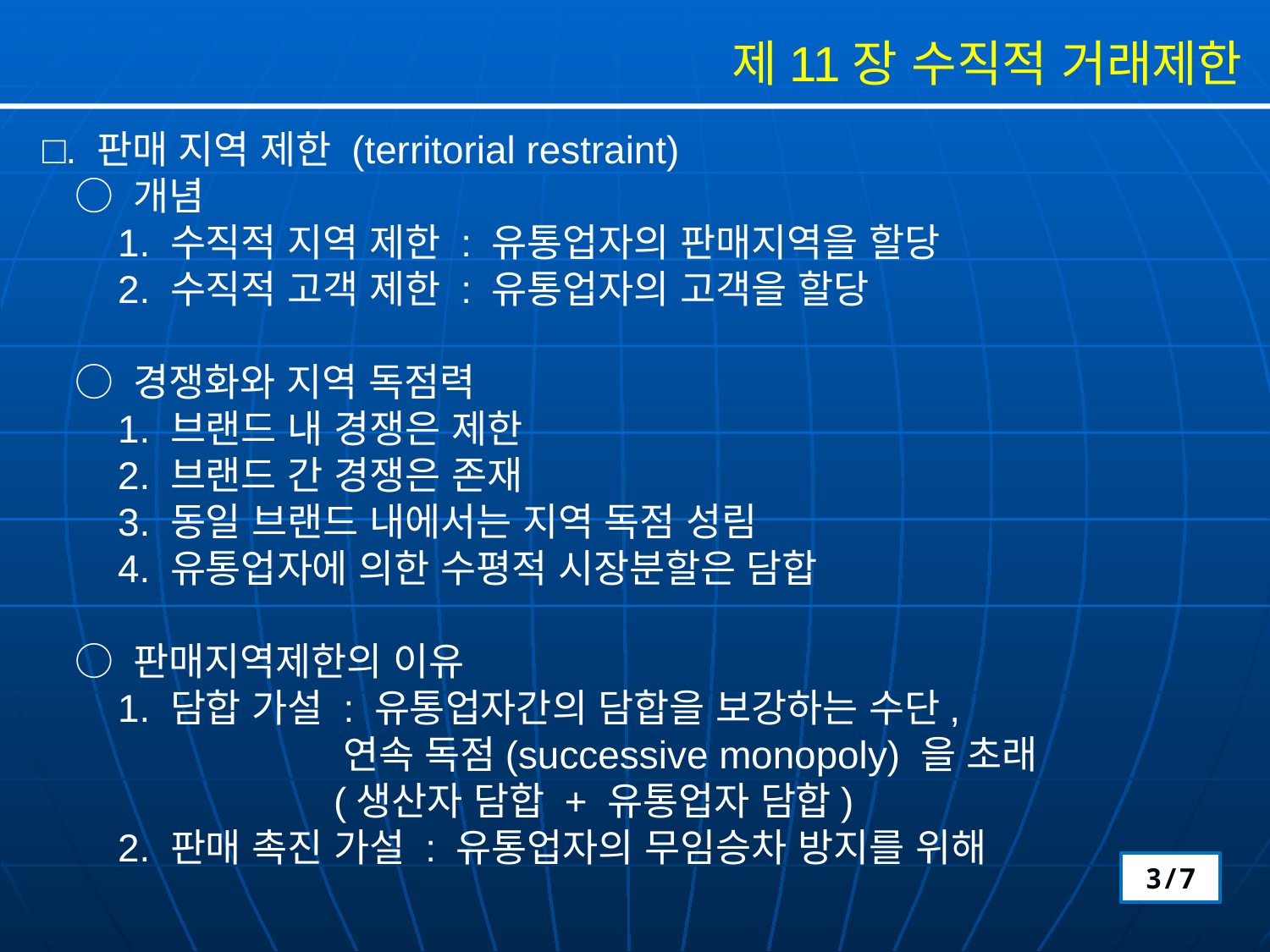

제11장 수직적 거래제한

□. 판매 지역 제한 (territorial restraint)
   ○ 개념
       1. 수직적 지역 제한 : 유통업자의 판매지역을 할당
       2. 수직적 고객 제한 : 유통업자의 고객을 할당

   ○ 경쟁화와 지역 독점력
       1. 브랜드 내 경쟁은 제한
       2. 브랜드 간 경쟁은 존재
       3. 동일 브랜드 내에서는 지역 독점 성림
       4. 유통업자에 의한 수평적 시장분할은 담합

   ○ 판매지역제한의 이유
       1. 담합 가설 : 유통업자간의 담합을 보강하는 수단,
                           연속 독점(successive monopoly) 을 초래
                           (생산자 담합 + 유통업자 담합)
       2. 판매 촉진 가설 : 유통업자의 무임승차 방지를 위해
3/7